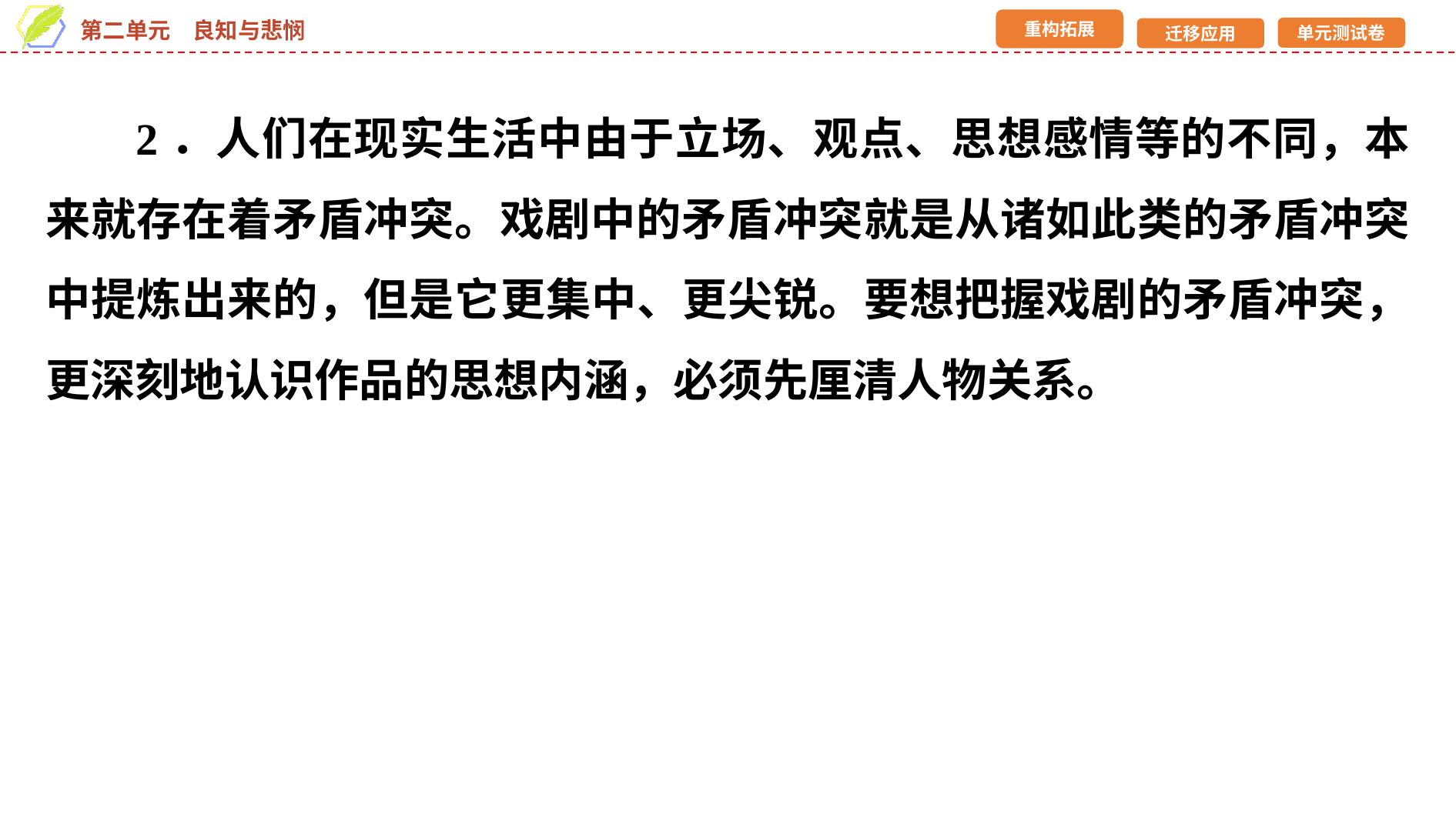

2．人们在现实生活中由于立场、观点、思想感情等的不同，本来就存在着矛盾冲突。戏剧中的矛盾冲突就是从诸如此类的矛盾冲突中提炼出来的，但是它更集中、更尖锐。要想把握戏剧的矛盾冲突，更深刻地认识作品的思想内涵，必须先厘清人物关系。